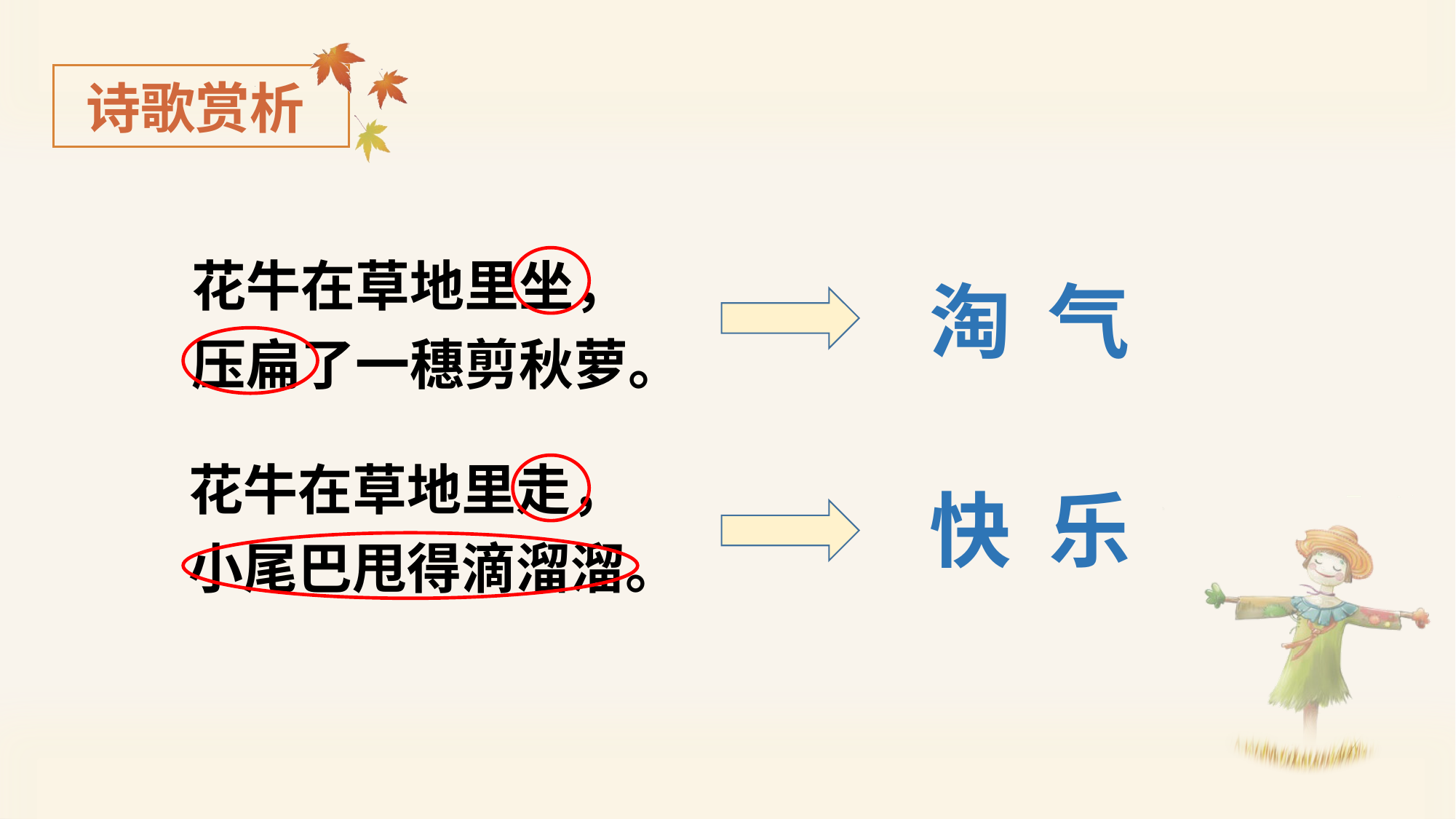

诗歌赏析
花牛在草地里坐，
压扁了一穗剪秋萝。

淘  气

花牛在草地里走，
小尾巴甩得滴溜溜。

快  乐